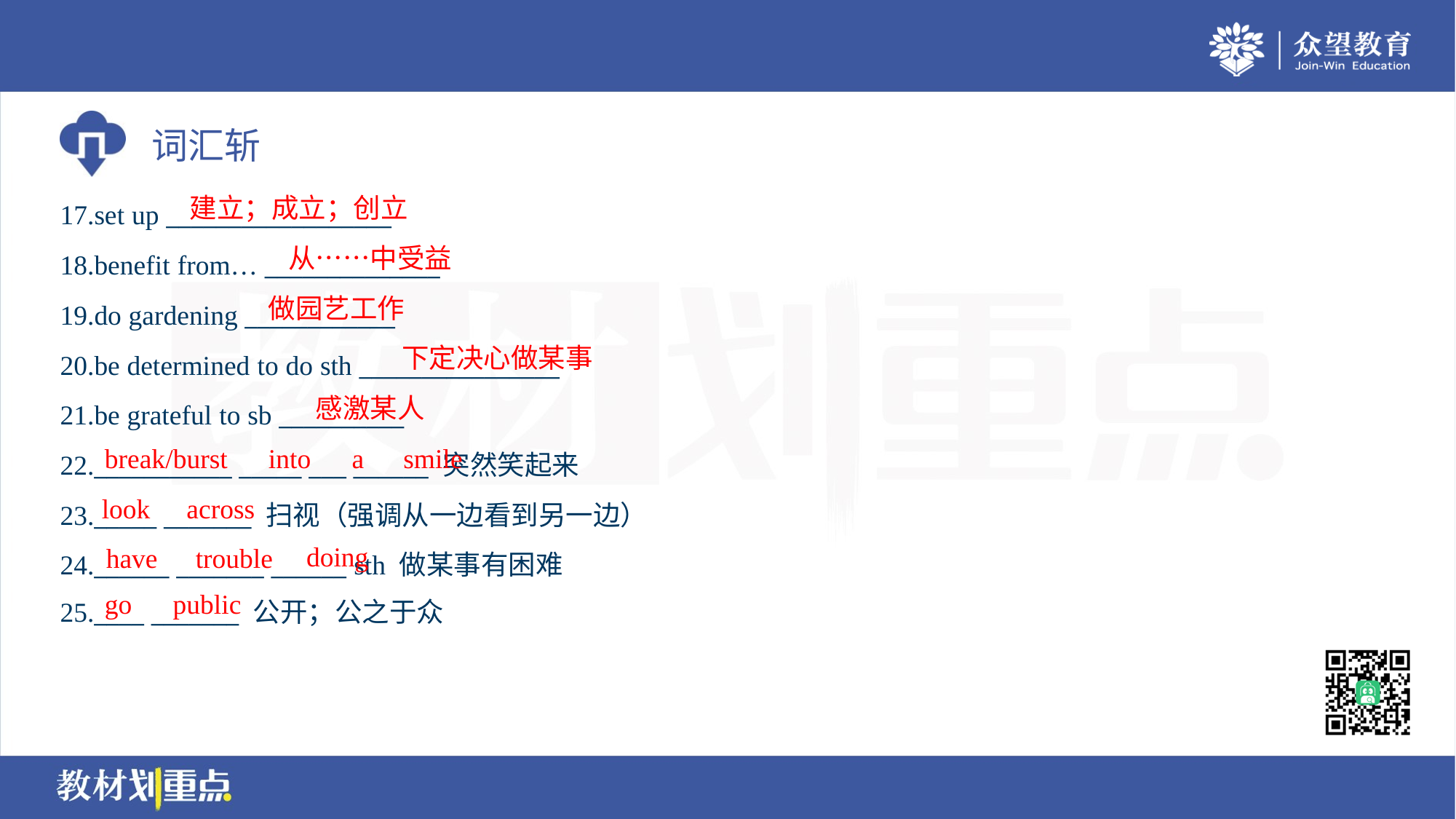

建立；成立；创立
17.set up __________________
18.benefit from… ______________
19.do gardening ____________
20.be determined to do sth ________________
21.be grateful to sb __________
22.___________ _____ ___ ______ 突然笑起来
23._____ _______ 扫视（强调从一边看到另一边）
24.______ _______ ______ sth 做某事有困难
25.____ _______ 公开；公之于众
从……中受益
做园艺工作
下定决心做某事
感激某人
break/burst
into
a
smile
look
across
doing
have
trouble
go
public